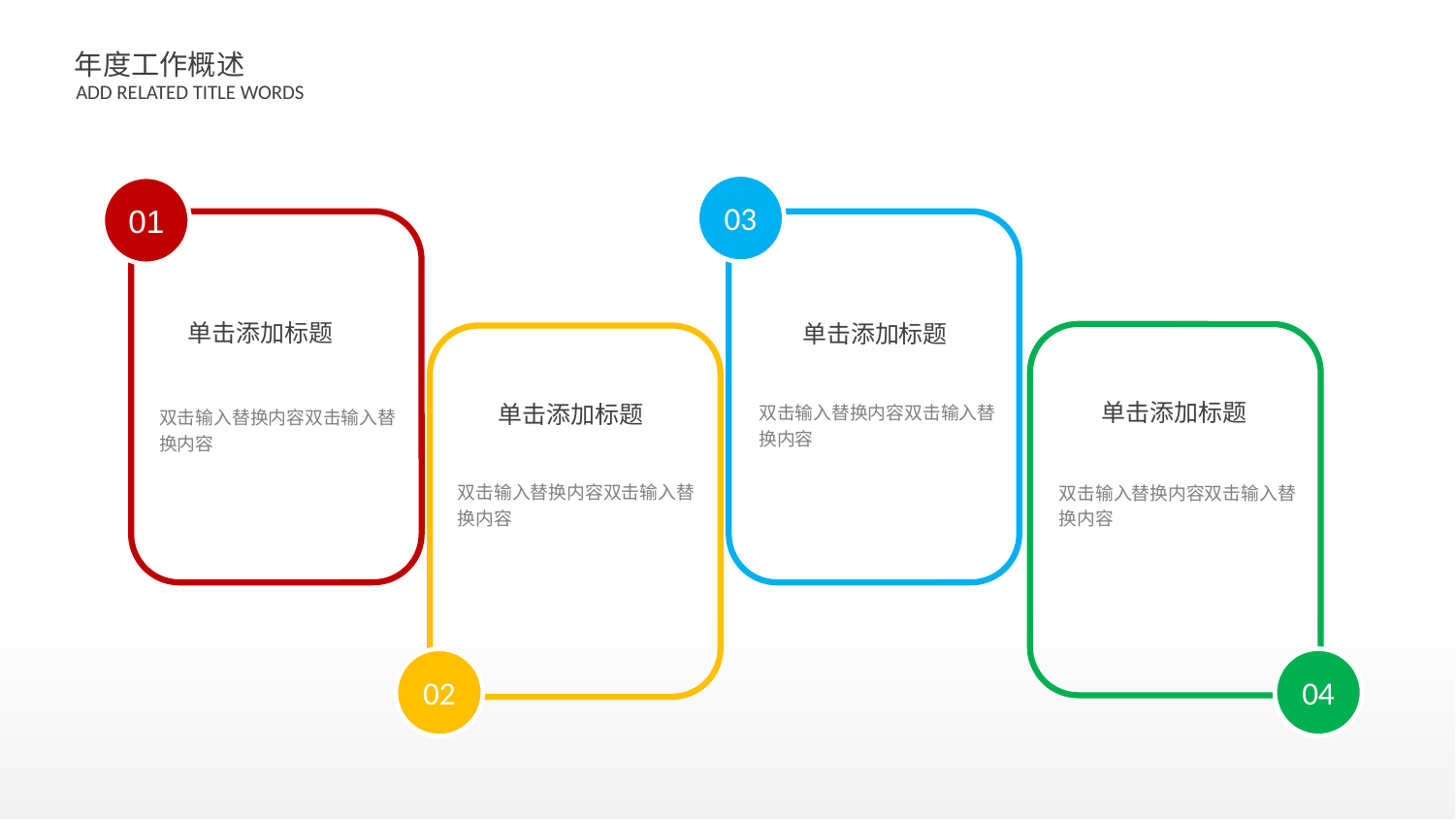

03
01

单击添加标题
单击添加标题

双击输入替换内容双击输入替换内容
双击输入替换内容双击输入替换内容
单击添加标题
单击添加标题
双击输入替换内容双击输入替换内容
双击输入替换内容双击输入替换内容
04
02